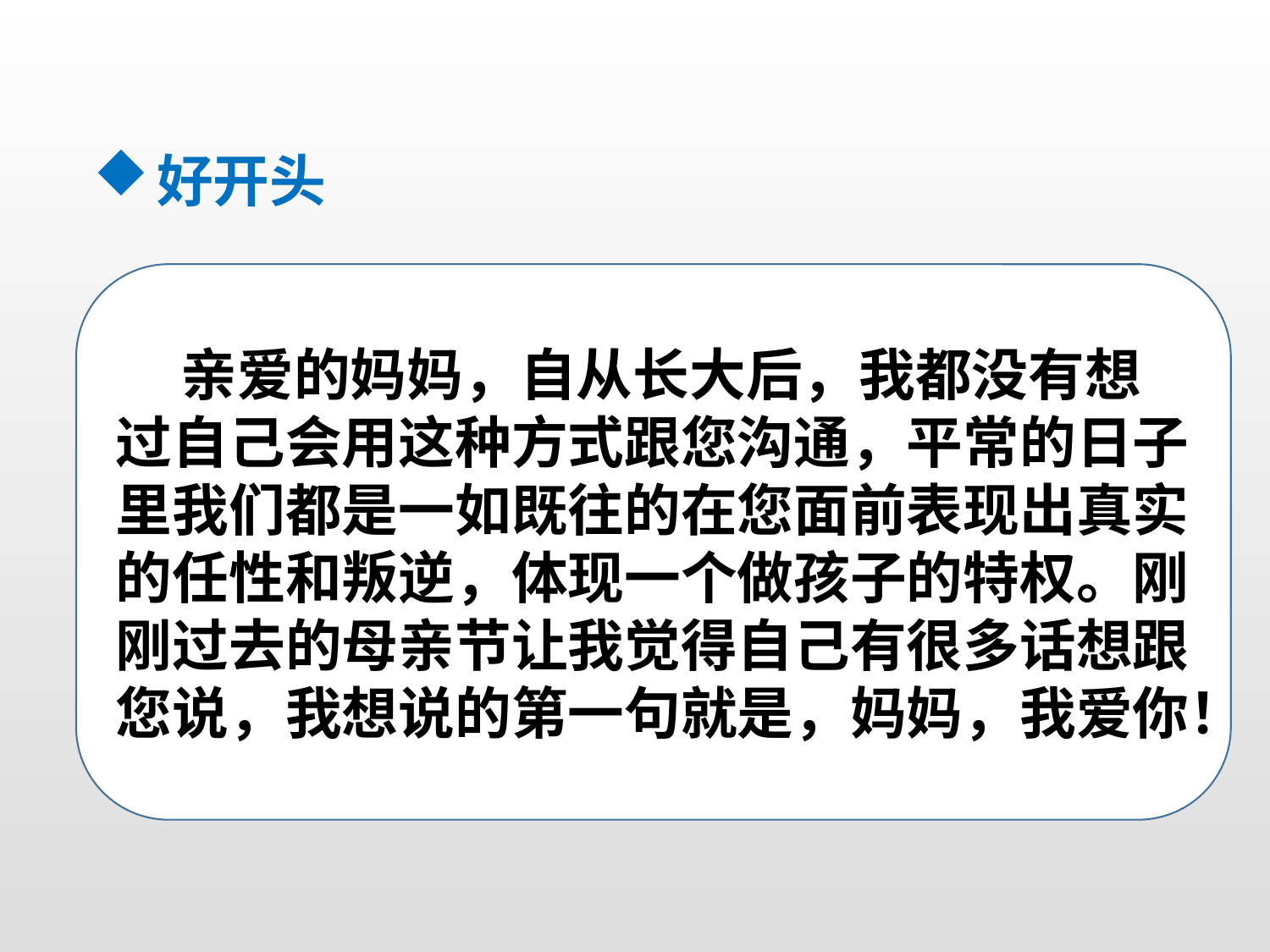

好开头
    亲爱的妈妈，自从长大后，我都没有想过自己会用这种方式跟您沟通，平常的日子里我们都是一如既往的在您面前表现出真实的任性和叛逆，体现一个做孩子的特权。刚刚过去的母亲节让我觉得自己有很多话想跟您说，我想说的第一句就是，妈妈，我爱你！